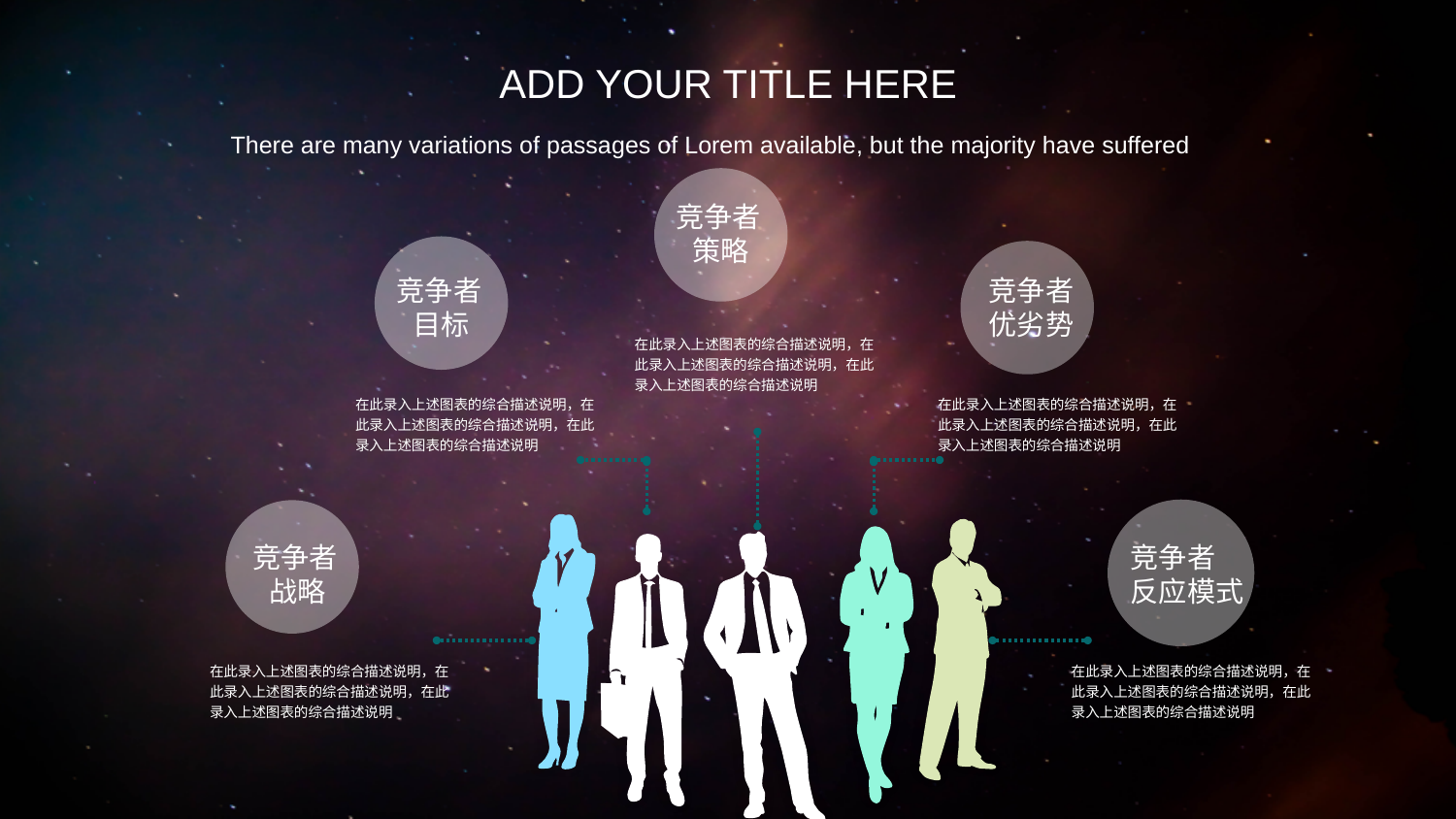

ADD YOUR TITLE HERE
There are many variations of passages of Lorem available, but the majority have suffered

竞争者
策略

竞争者
目标
竞争者
优劣势
在此录入上述图表的综合描述说明，在此录入上述图表的综合描述说明，在此录入上述图表的综合描述说明
在此录入上述图表的综合描述说明，在此录入上述图表的综合描述说明，在此录入上述图表的综合描述说明
在此录入上述图表的综合描述说明，在此录入上述图表的综合描述说明，在此录入上述图表的综合描述说明

竞争者
战略
竞争者
反应模式

在此录入上述图表的综合描述说明，在此录入上述图表的综合描述说明，在此录入上述图表的综合描述说明
在此录入上述图表的综合描述说明，在此录入上述图表的综合描述说明，在此录入上述图表的综合描述说明